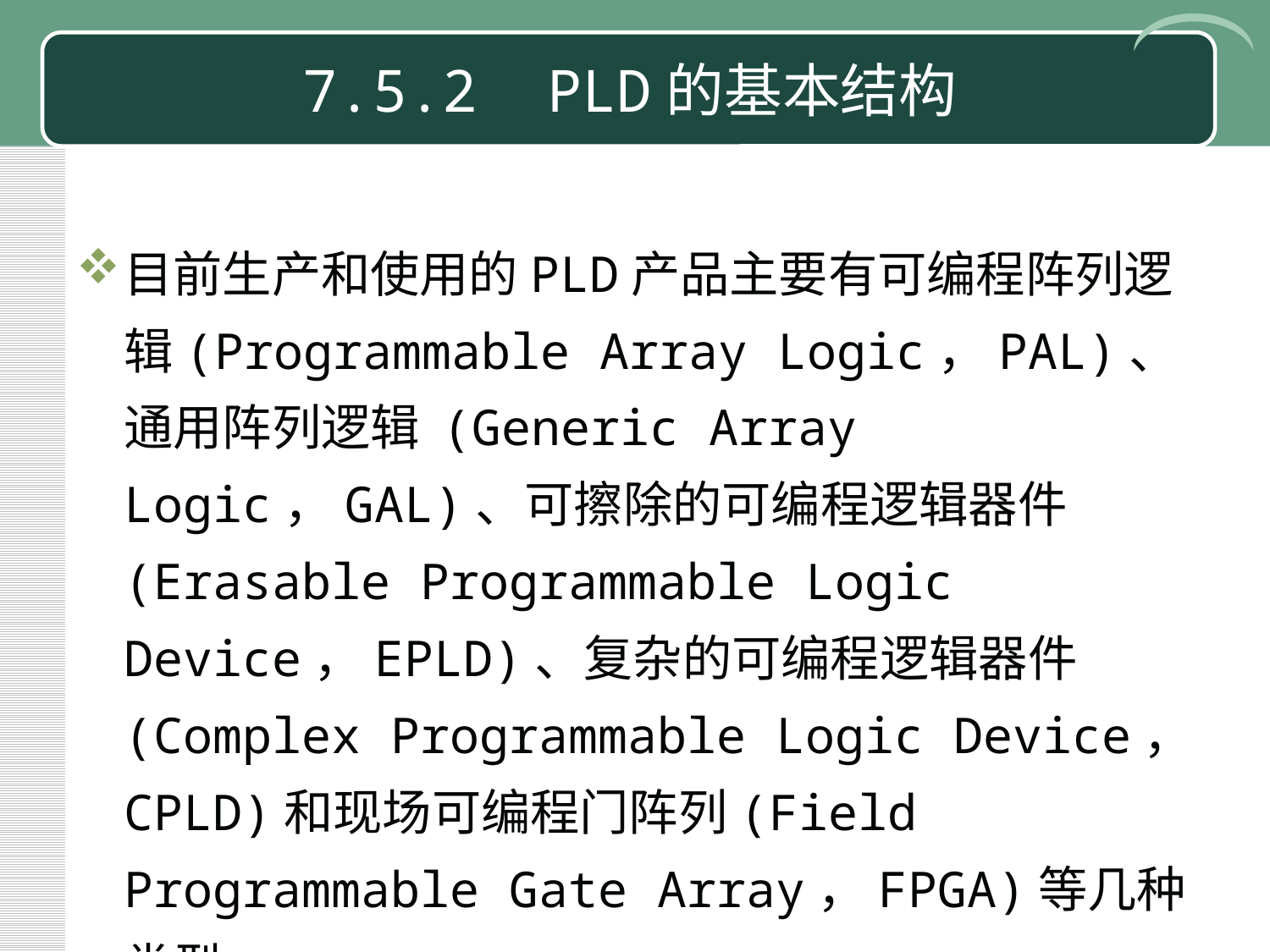

# 7.5.2  PLD的基本结构

目前生产和使用的PLD产品主要有可编程阵列逻辑(Programmable Array Logic，PAL)、通用阵列逻辑 (Generic Array Logic，GAL)、可擦除的可编程逻辑器件 (Erasable Programmable Logic Device，EPLD)、复杂的可编程逻辑器件 (Complex Programmable Logic Device，CPLD)和现场可编程门阵列(Field Programmable Gate Array，FPGA)等几种类型。